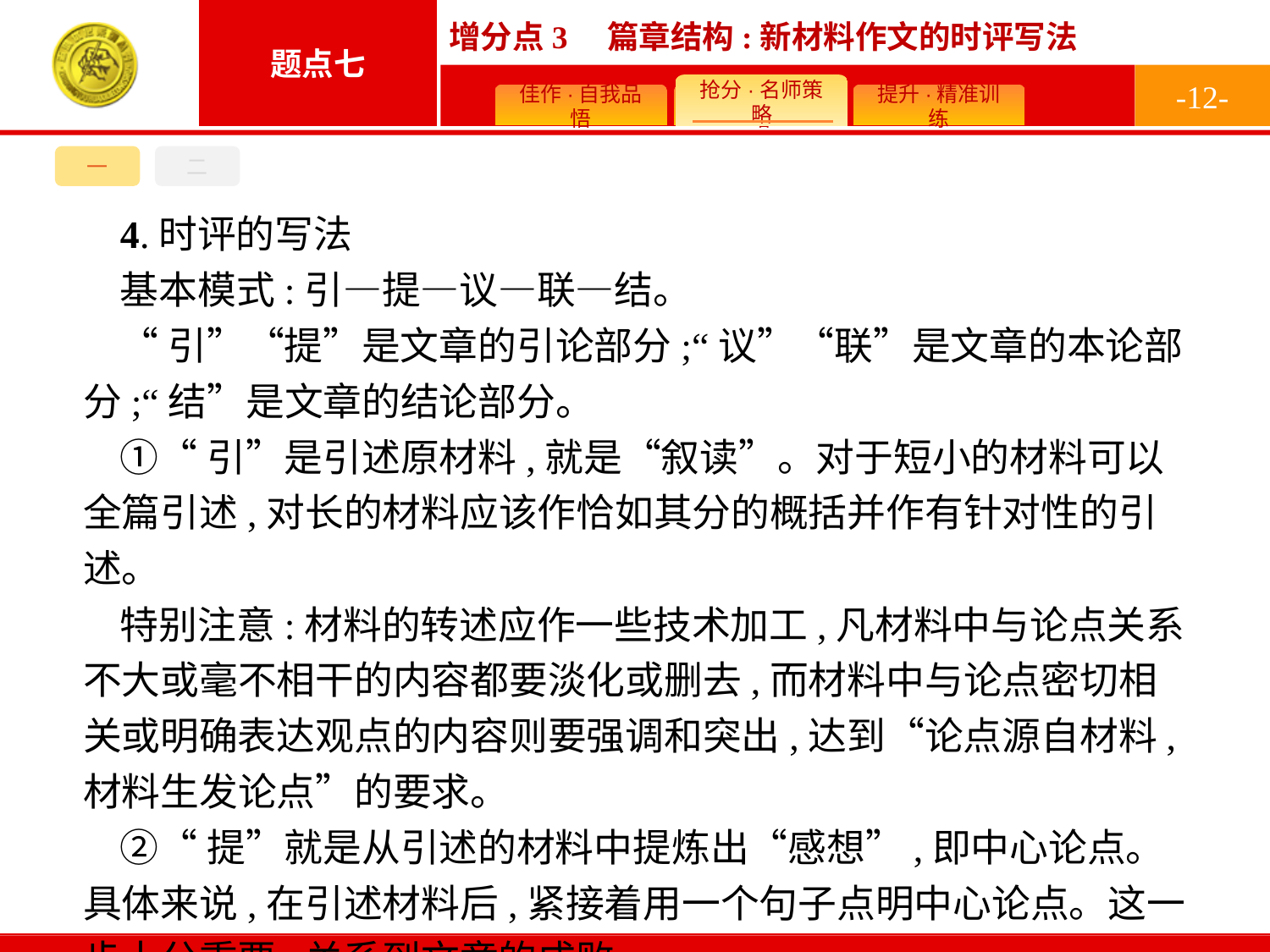

-12-
一
二
4.时评的写法
基本模式:引—提—议—联—结。
“引”“提”是文章的引论部分;“议”“联”是文章的本论部分;“结”是文章的结论部分。
①“引”是引述原材料,就是“叙读”。对于短小的材料可以全篇引述,对长的材料应该作恰如其分的概括并作有针对性的引述。
特别注意:材料的转述应作一些技术加工,凡材料中与论点关系不大或毫不相干的内容都要淡化或删去,而材料中与论点密切相关或明确表达观点的内容则要强调和突出,达到“论点源自材料,材料生发论点”的要求。
②“提”就是从引述的材料中提炼出“感想”,即中心论点。具体来说,在引述材料后,紧接着用一个句子点明中心论点。这一步十分重要,关系到文章的成败。